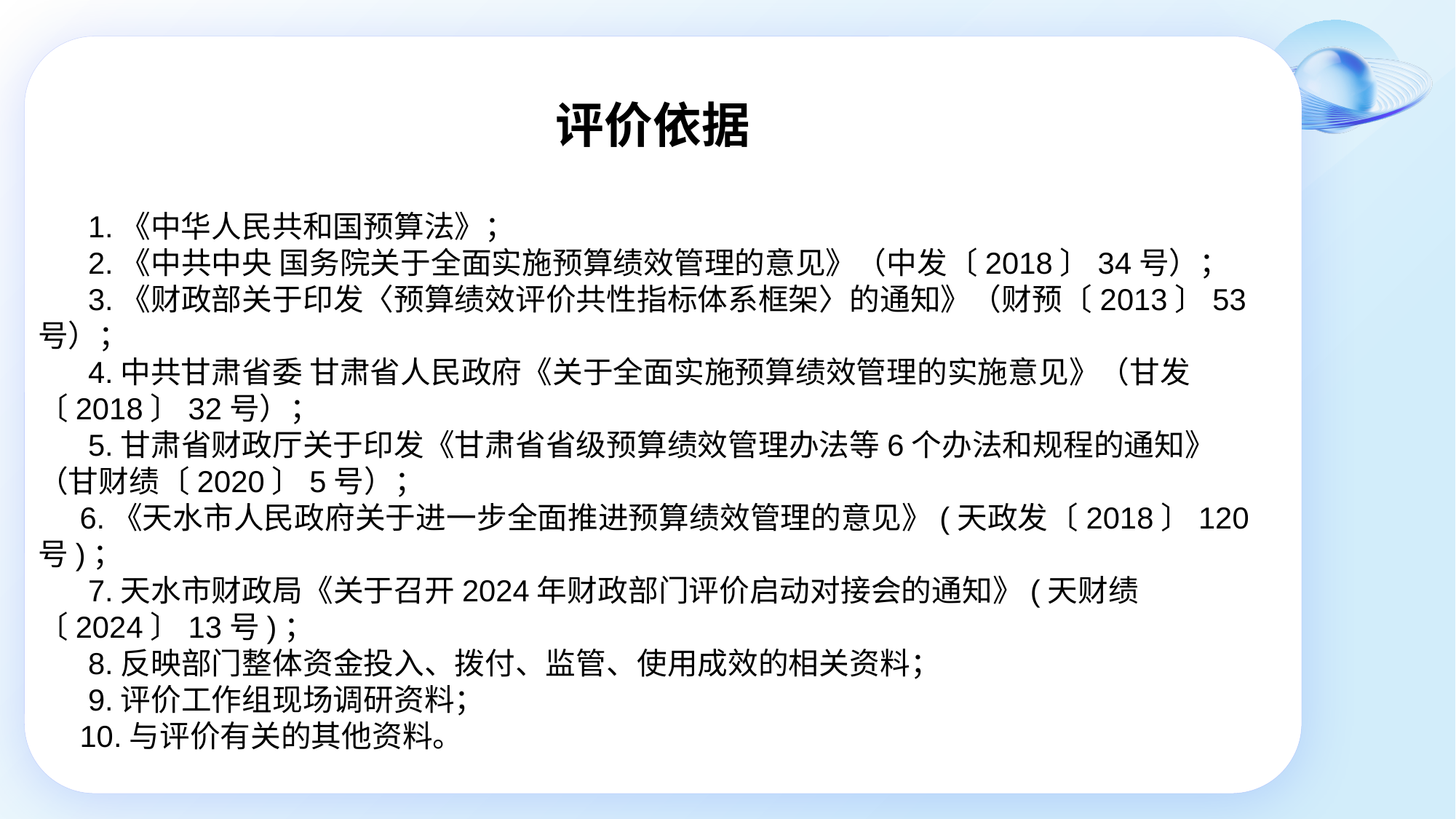

评价依据

      1.《中华人民共和国预算法》；
      2.《中共中央 国务院关于全面实施预算绩效管理的意见》（中发〔2018〕34号）；
      3.《财政部关于印发〈预算绩效评价共性指标体系框架〉的通知》（财预〔2013〕53号）；
      4.中共甘肃省委 甘肃省人民政府《关于全面实施预算绩效管理的实施意见》（甘发〔2018〕32号）；
      5.甘肃省财政厅关于印发《甘肃省省级预算绩效管理办法等6个办法和规程的通知》（甘财绩〔2020〕5号）；
     6.《天水市人民政府关于进一步全面推进预算绩效管理的意见》(天政发〔2018〕120号)；
      7.天水市财政局《关于召开2024年财政部门评价启动对接会的通知》(天财绩〔2024〕13号)；
      8.反映部门整体资金投入、拨付、监管、使用成效的相关资料；
      9.评价工作组现场调研资料；
     10.与评价有关的其他资料。